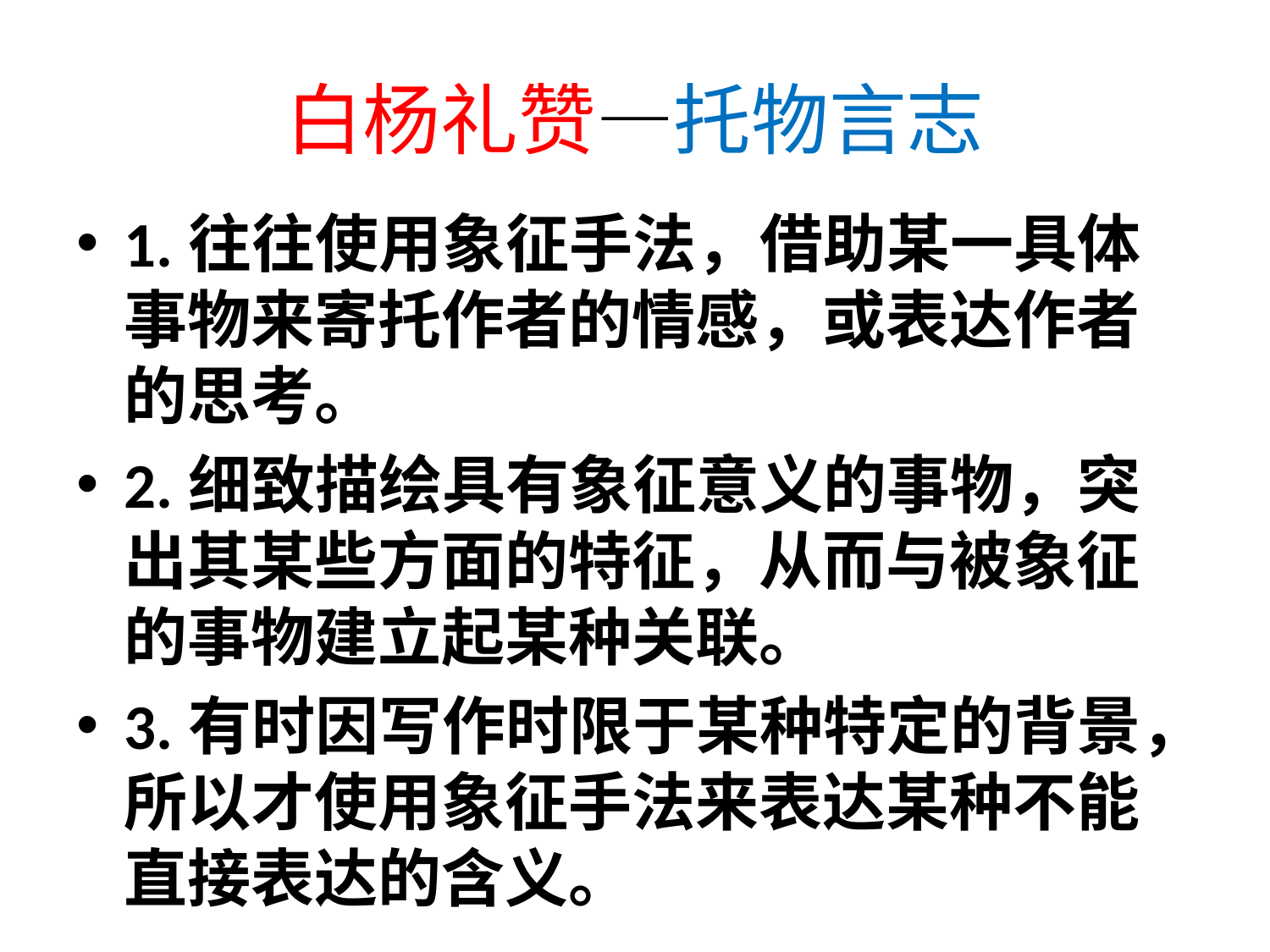

# 白杨礼赞—托物言志
1.往往使用象征手法，借助某一具体事物来寄托作者的情感，或表达作者的思考。
2.细致描绘具有象征意义的事物，突出其某些方面的特征，从而与被象征的事物建立起某种关联。
3.有时因写作时限于某种特定的背景，所以才使用象征手法来表达某种不能直接表达的含义。